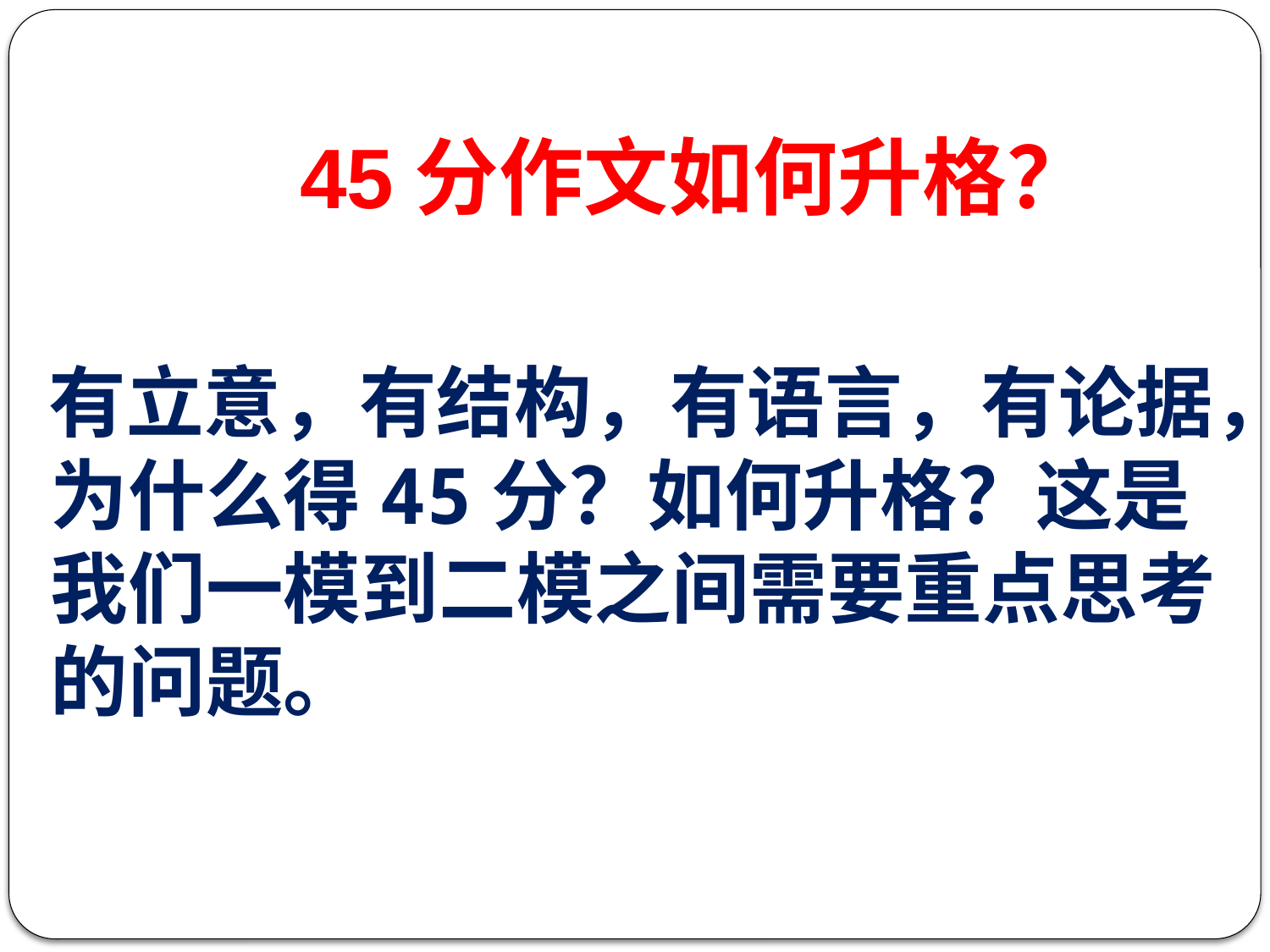

# 45分作文如何升格？
 有立意，有结构，有语言，有论据，为什么得45分？如何升格？这是我们一模到二模之间需要重点思考的问题。